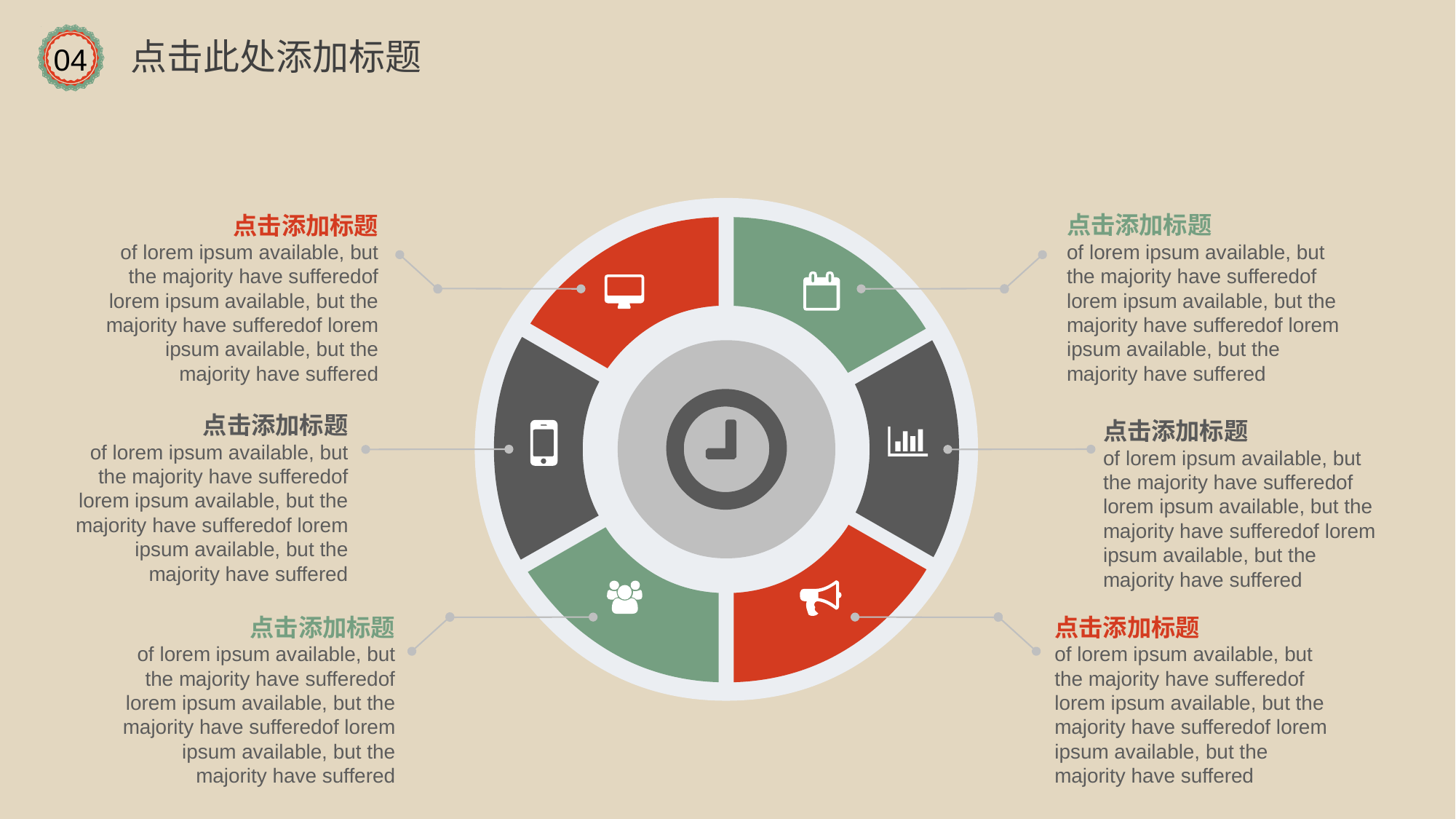

点击此处添加标题
04

点击添加标题
of lorem ipsum available, but the majority have sufferedof lorem ipsum available, but the majority have sufferedof lorem ipsum available, but the majority have suffered

点击添加标题
of lorem ipsum available, but the majority have sufferedof lorem ipsum available, but the majority have sufferedof lorem ipsum available, but the majority have suffered

点击添加标题
of lorem ipsum available, but the majority have sufferedof lorem ipsum available, but the majority have sufferedof lorem ipsum available, but the majority have suffered

点击添加标题
of lorem ipsum available, but the majority have sufferedof lorem ipsum available, but the majority have sufferedof lorem ipsum available, but the majority have suffered

点击添加标题
of lorem ipsum available, but the majority have sufferedof lorem ipsum available, but the majority have sufferedof lorem ipsum available, but the majority have suffered

点击添加标题
of lorem ipsum available, but the majority have sufferedof lorem ipsum available, but the majority have sufferedof lorem ipsum available, but the majority have suffered